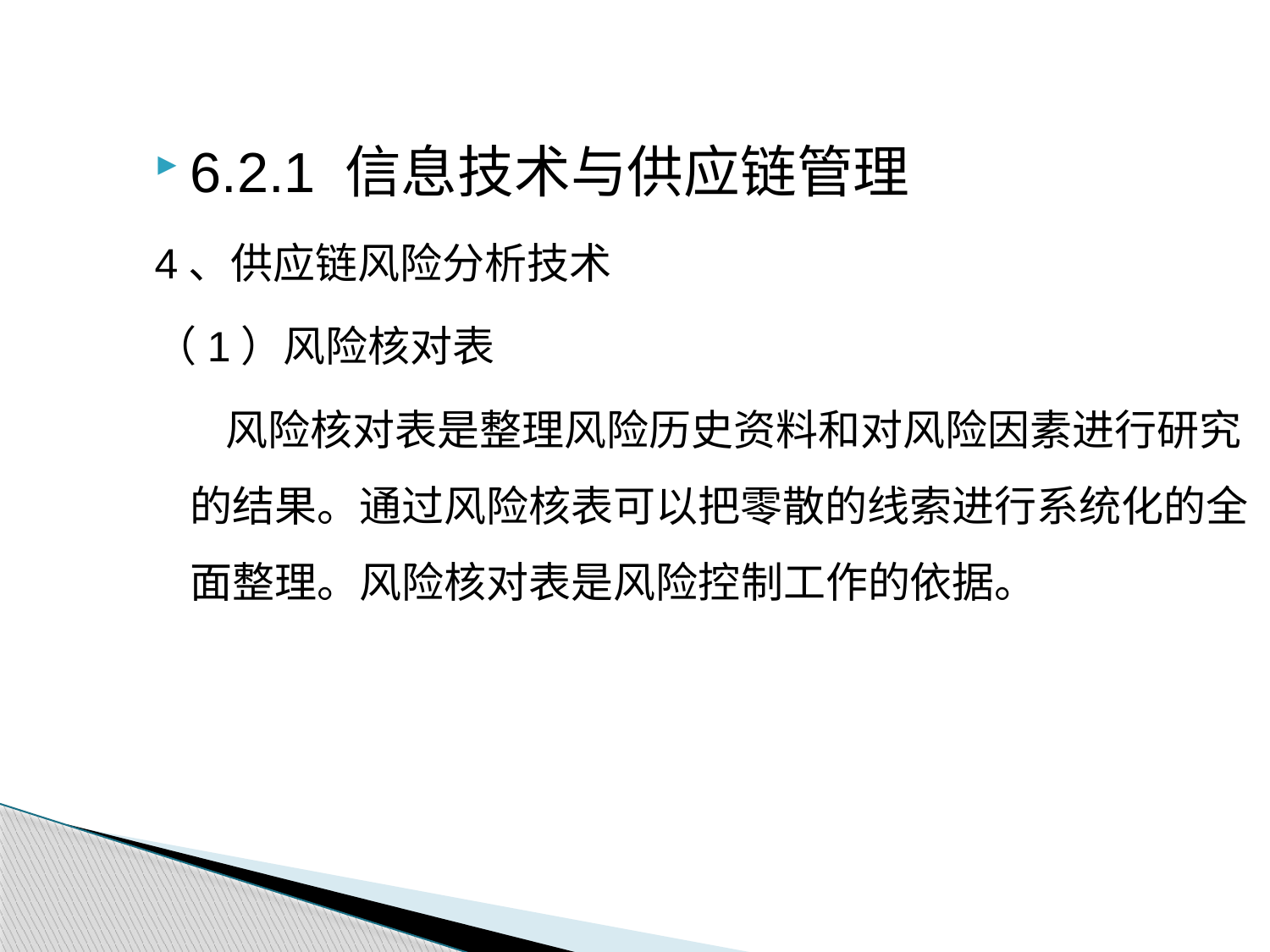

6.2.1 信息技术与供应链管理
4、供应链风险分析技术
（1）风险核对表
风险核对表是整理风险历史资料和对风险因素进行研究的结果。通过风险核表可以把零散的线索进行系统化的全面整理。风险核对表是风险控制工作的依据。